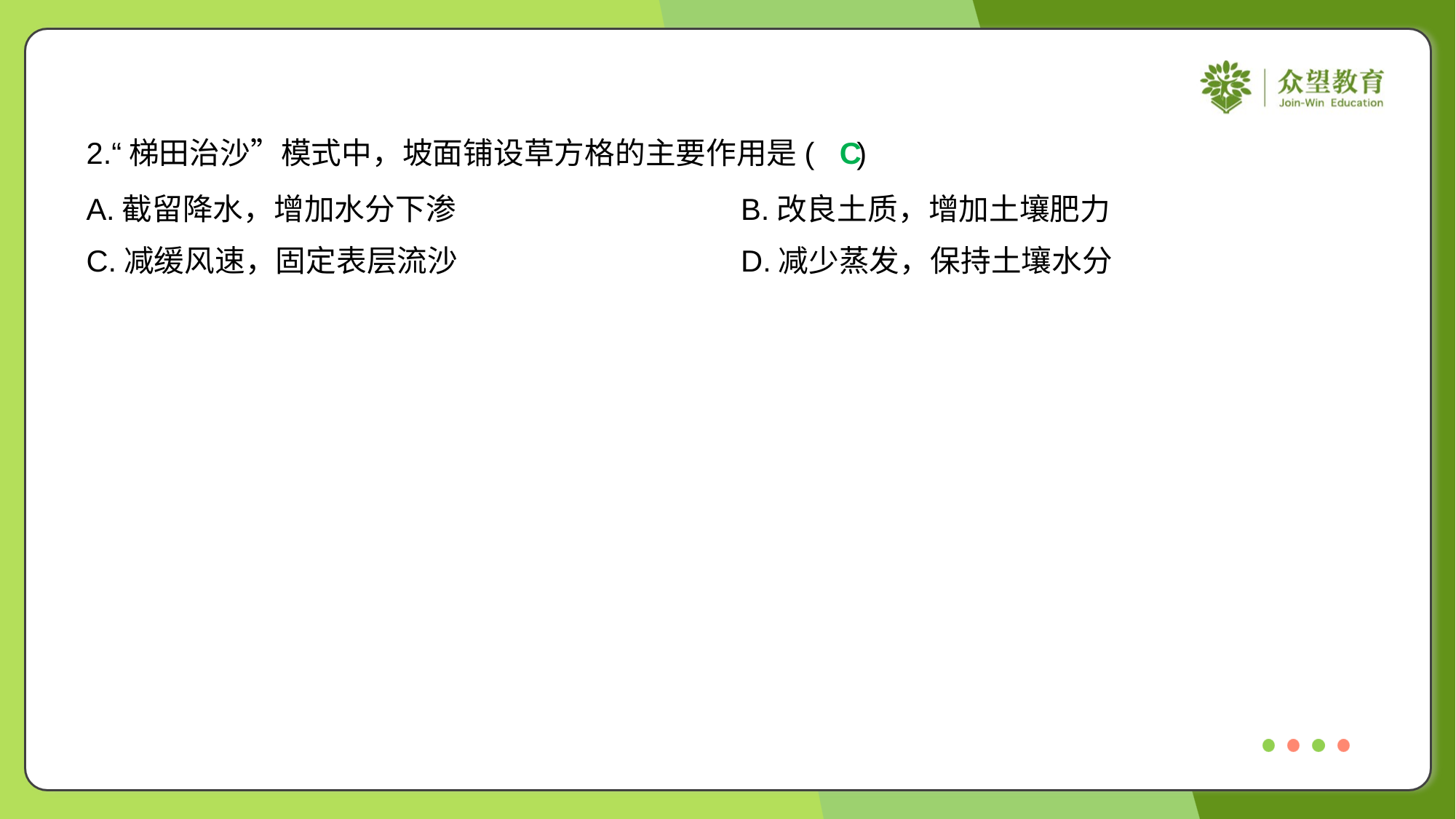

2.“梯田治沙”模式中，坡面铺设草方格的主要作用是(     )
C
A.截留降水，增加水分下渗	B.改良土质，增加土壤肥力
C.减缓风速，固定表层流沙	D.减少蒸发，保持土壤水分